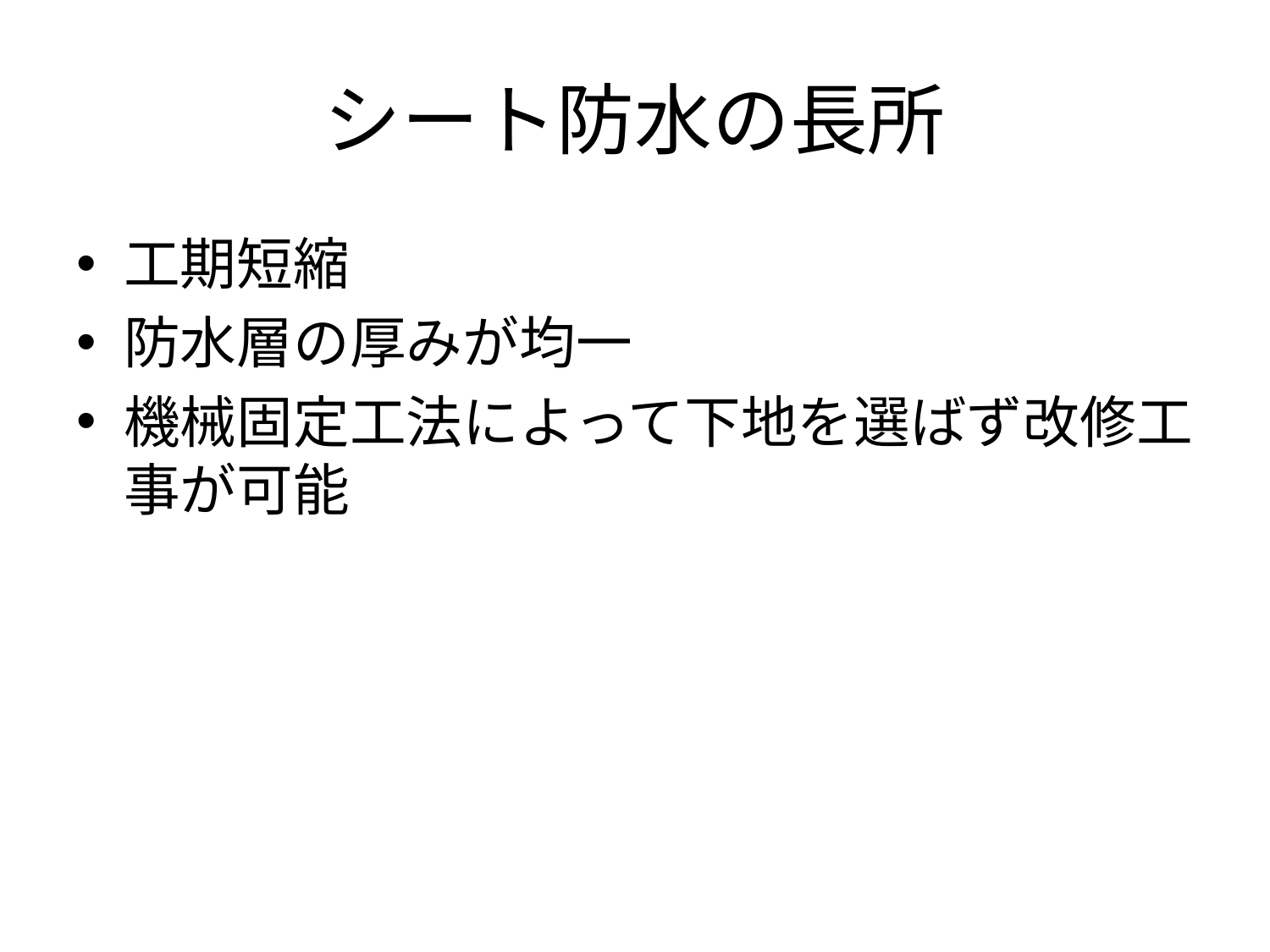

# シート防水の長所
工期短縮
防水層の厚みが均一
機械固定工法によって下地を選ばず改修工事が可能